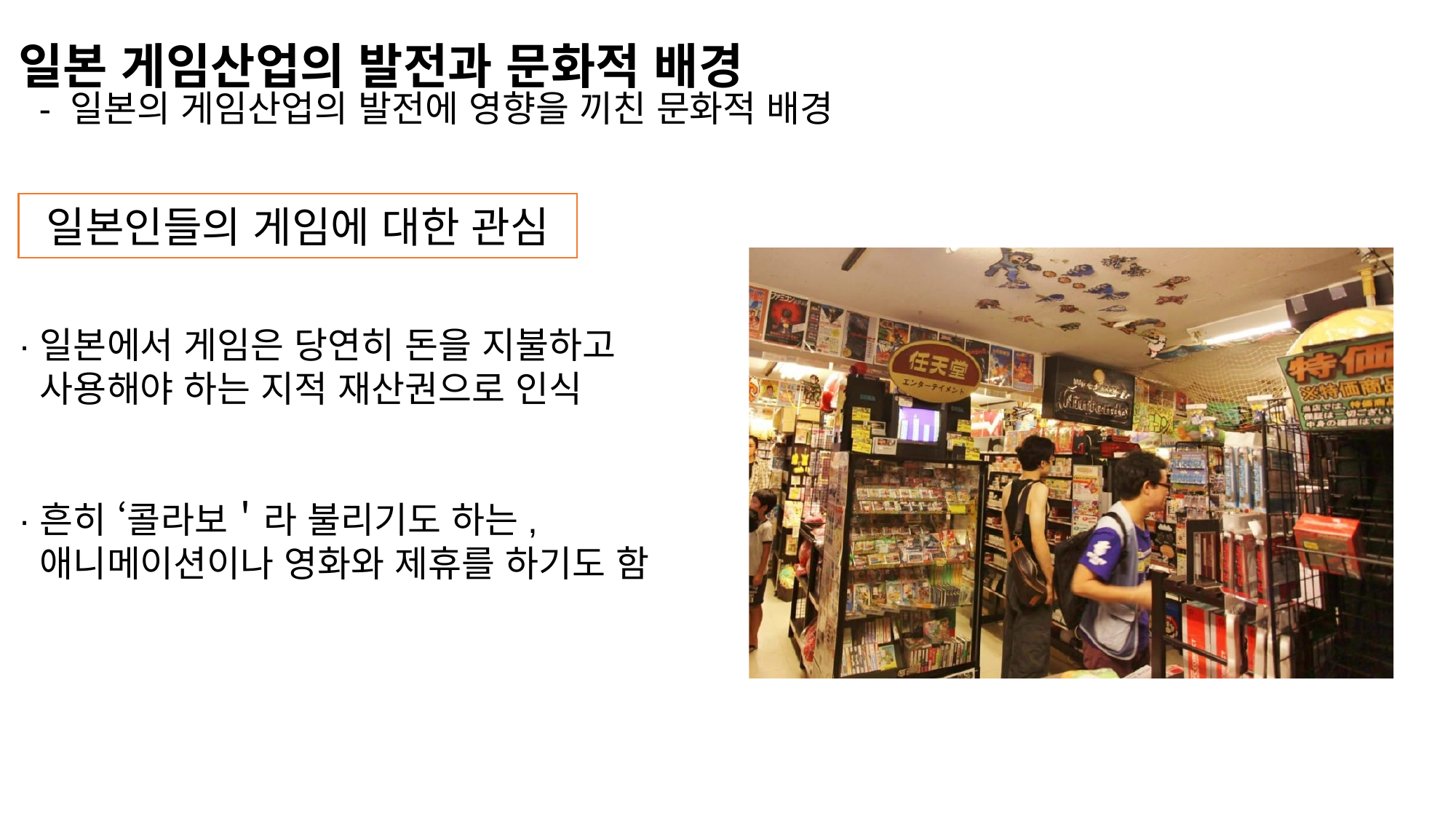

일본 게임산업의 발전과 문화적 배경
  - 일본의 게임산업의 발전에 영향을 끼친 문화적 배경
일본인들의 게임에 대한 관심

·
일본에서 게임은 당연히 돈을 지불하고
사용해야 하는 지적 재산권으로 인식
·
흔히 ‘콜라보＇라 불리기도 하는,
애니메이션이나 영화와 제휴를 하기도 함